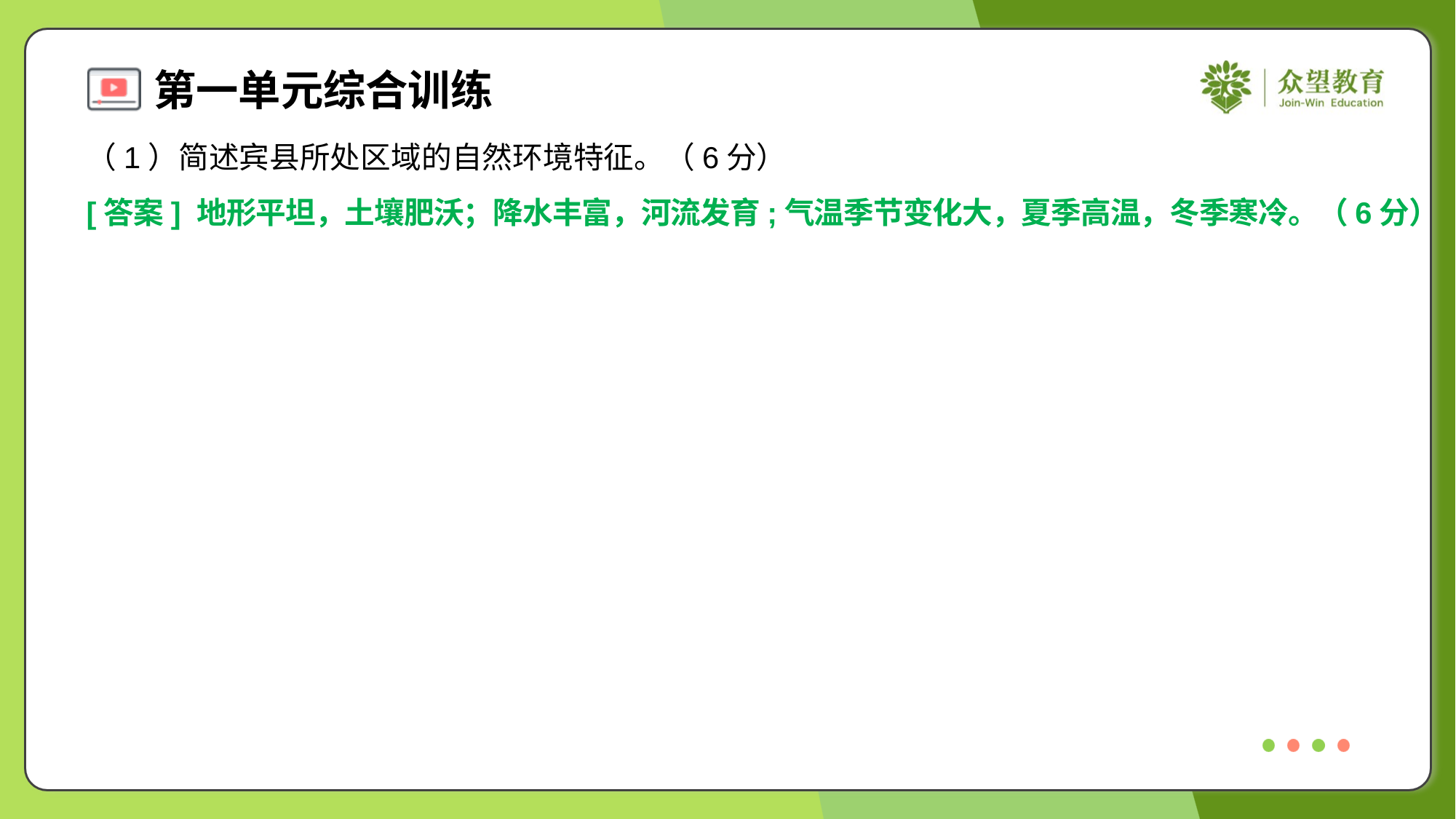

（1）简述宾县所处区域的自然环境特征。（6分）
[答案] 地形平坦，土壤肥沃；降水丰富，河流发育;气温季节变化大，夏季高温，冬季寒冷。（6分）